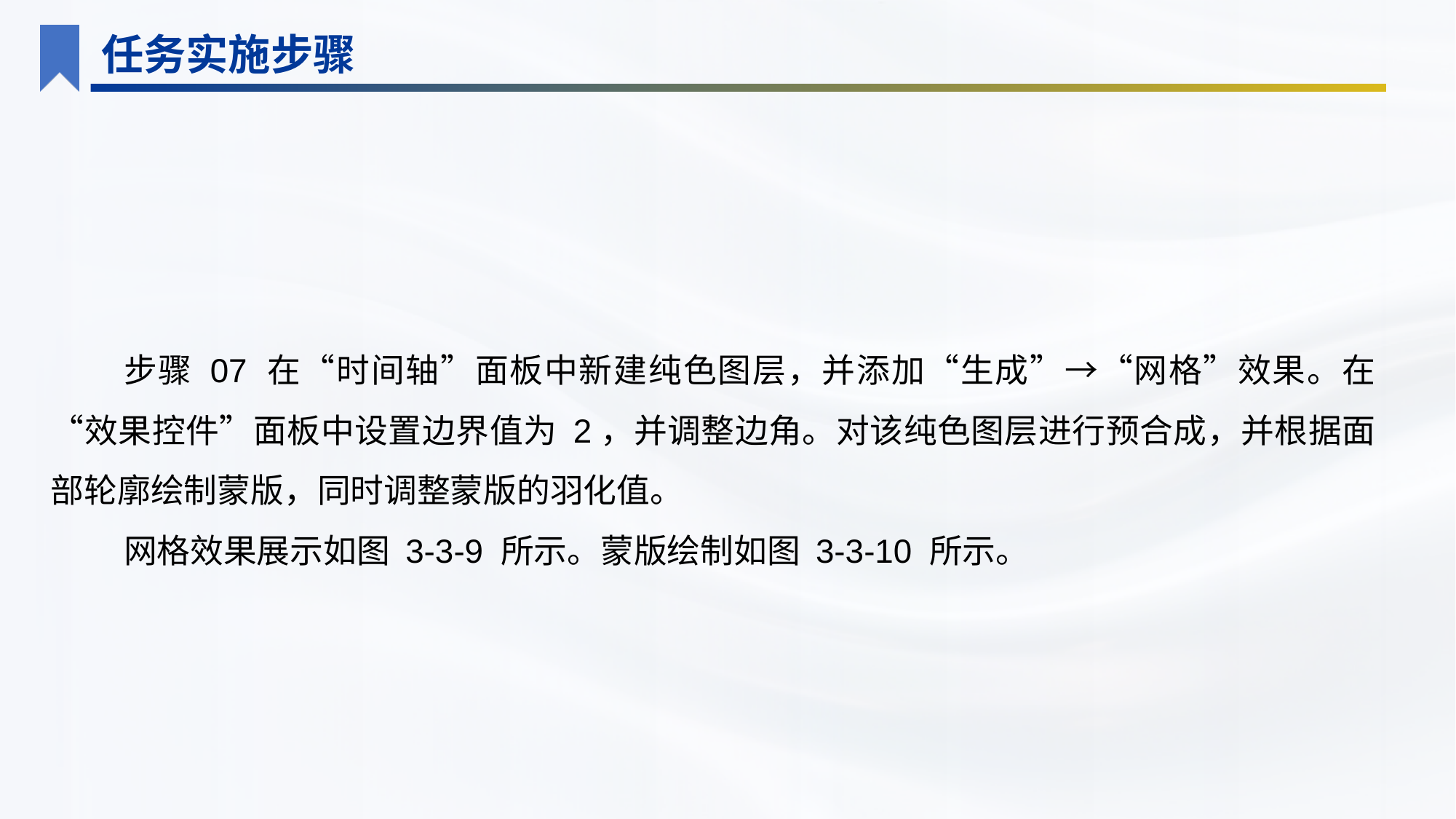

任务实施步骤
步骤 07 在“时间轴”面板中新建纯色图层，并添加“生成”→“网格”效果。在“效果控件”面板中设置边界值为 2，并调整边角。对该纯色图层进行预合成，并根据面部轮廓绘制蒙版，同时调整蒙版的羽化值。
网格效果展示如图 3-3-9 所示。蒙版绘制如图 3-3-10 所示。